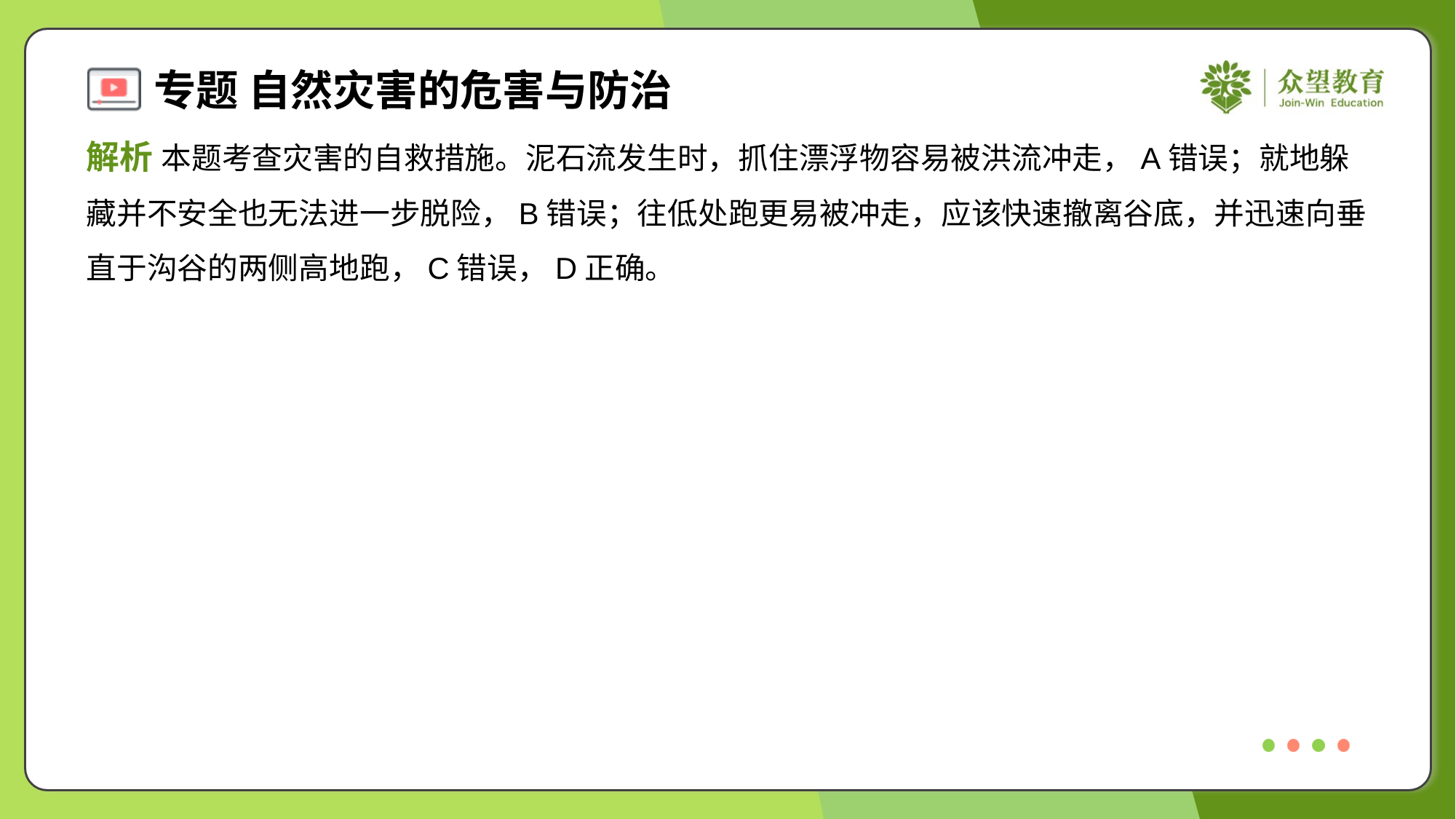

解析 本题考查灾害的自救措施。泥石流发生时，抓住漂浮物容易被洪流冲走，A错误；就地躲
藏并不安全也无法进一步脱险，B错误；往低处跑更易被冲走，应该快速撤离谷底，并迅速向垂
直于沟谷的两侧高地跑，C错误，D正确。